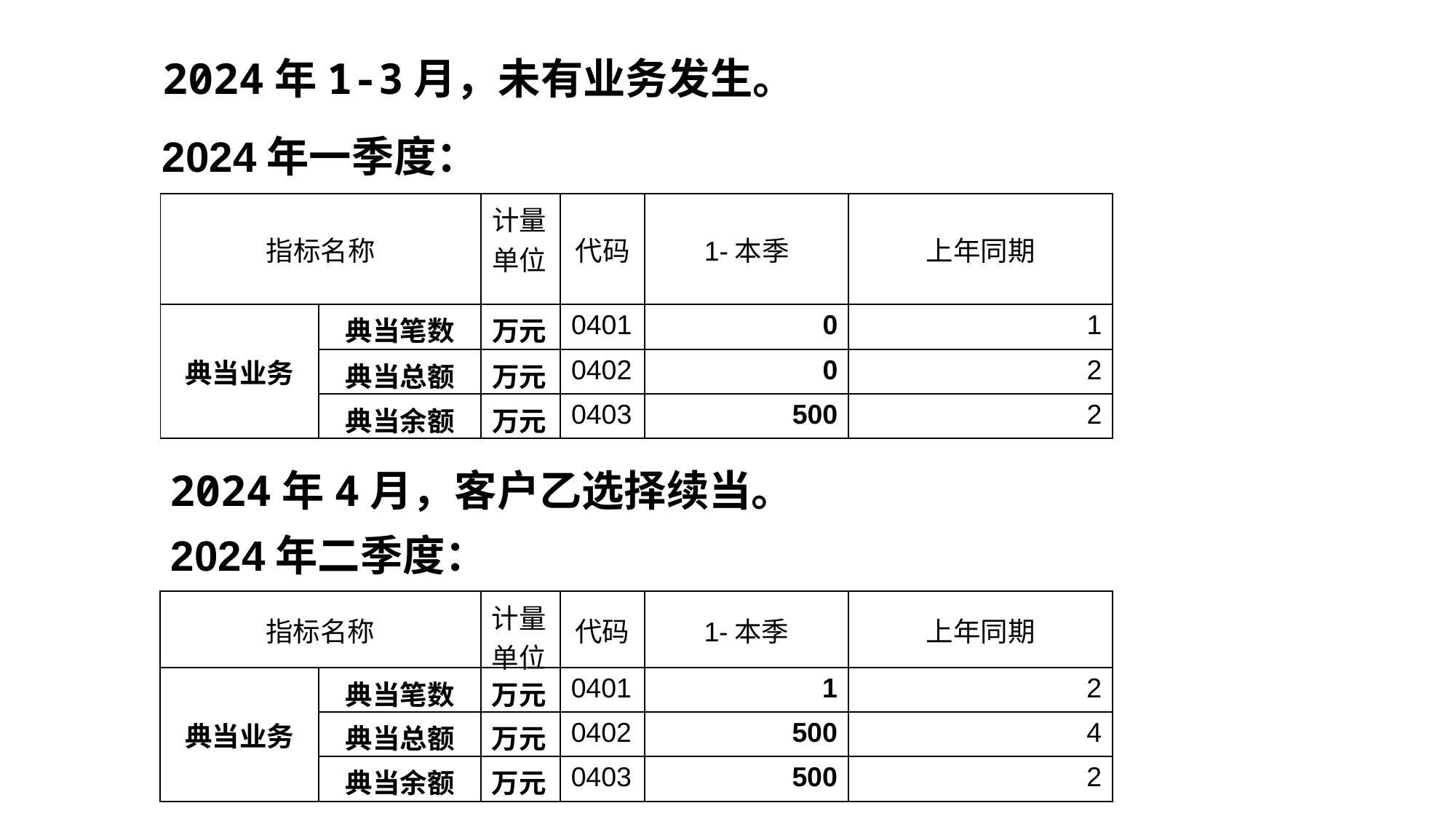

2024年1-3月，未有业务发生。
2024年一季度：
| 指标名称 |  | 计量单位 | 代码 | 1-本季 | 上年同期 |
| --- | --- | --- | --- | --- | --- |
| 典当业务 | 典当笔数 | 万元 | 0401 | 0 | 1 |
|  | 典当总额 | 万元 | 0402 | 0 | 2 |
|  | 典当余额 | 万元 | 0403 | 500 | 2 |
2024年4月，客户乙选择续当。
2024年二季度：
| 指标名称 |  | 计量单位 | 代码 | 1-本季 | 上年同期 |
| --- | --- | --- | --- | --- | --- |
| 典当业务 | 典当笔数 | 万元 | 0401 | 1 | 2 |
|  | 典当总额 | 万元 | 0402 | 500 | 4 |
|  | 典当余额 | 万元 | 0403 | 500 | 2 |